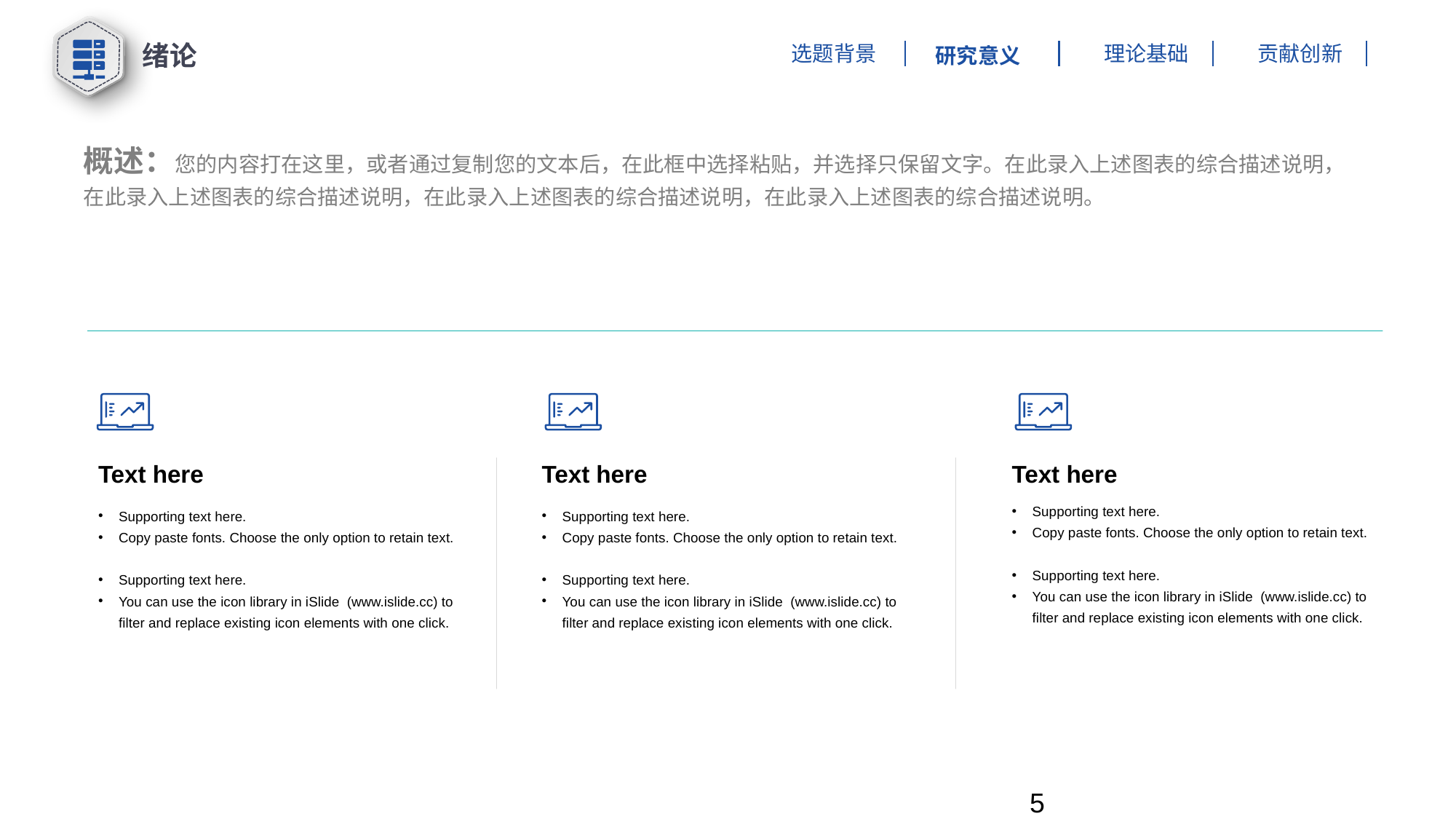

绪论
理论基础
贡献创新
选题背景
研究意义

概述：您的内容打在这里，或者通过复制您的文本后，在此框中选择粘贴，并选择只保留文字。在此录入上述图表的综合描述说明，在此录入上述图表的综合描述说明，在此录入上述图表的综合描述说明，在此录入上述图表的综合描述说明。

Text here
Text here
Text here
Supporting text here.
Copy paste fonts. Choose the only option to retain text.

Supporting text here.
You can use the icon library in iSlide  (www.islide.cc) to filter and replace existing icon elements with one click.
Supporting text here.
Copy paste fonts. Choose the only option to retain text.

Supporting text here.
You can use the icon library in iSlide  (www.islide.cc) to filter and replace existing icon elements with one click.
Supporting text here.
Copy paste fonts. Choose the only option to retain text.

Supporting text here.
You can use the icon library in iSlide  (www.islide.cc) to filter and replace existing icon elements with one click.
5